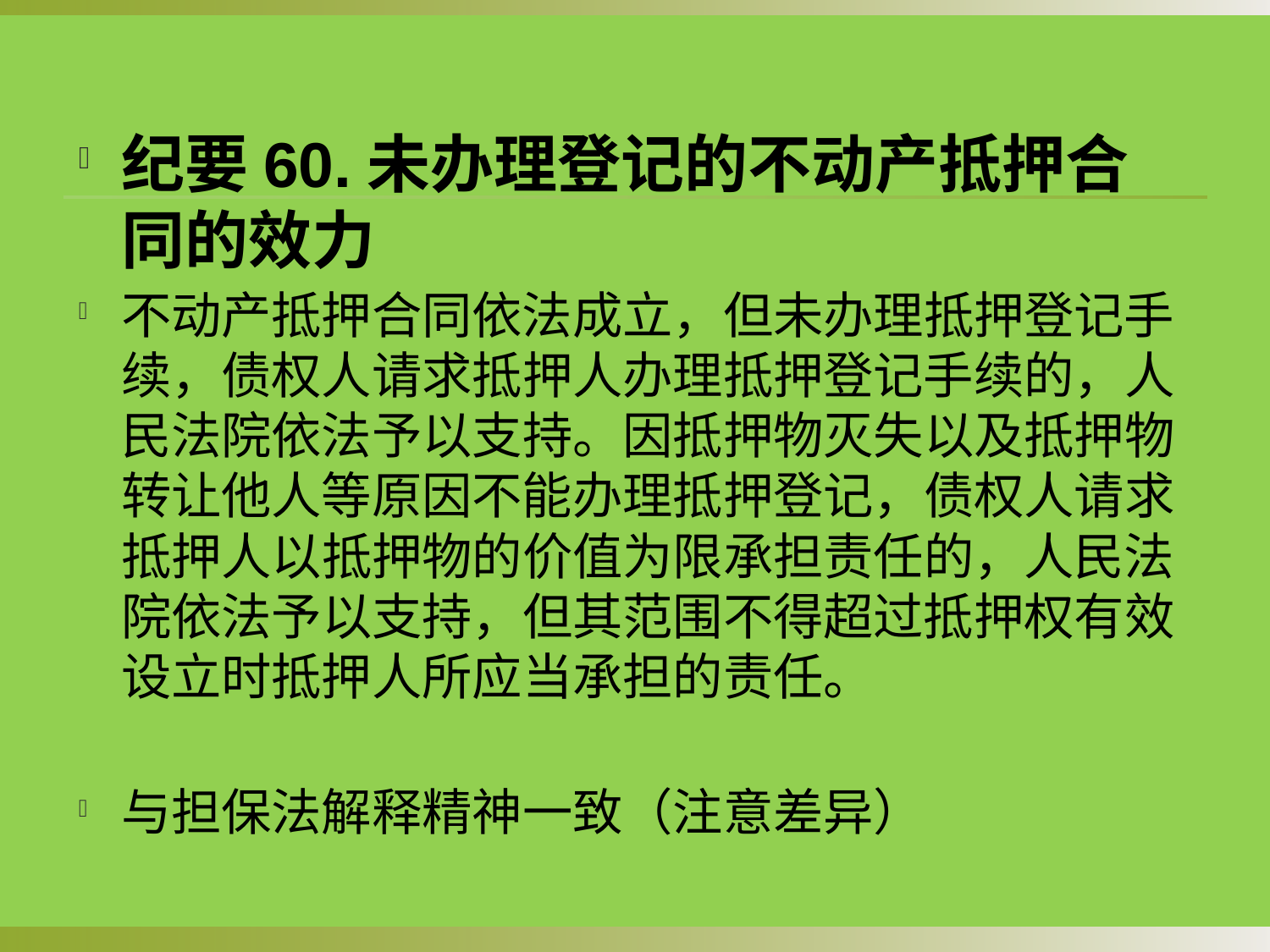

纪要60.未办理登记的不动产抵押合同的效力
不动产抵押合同依法成立，但未办理抵押登记手续，债权人请求抵押人办理抵押登记手续的，人民法院依法予以支持。因抵押物灭失以及抵押物转让他人等原因不能办理抵押登记，债权人请求抵押人以抵押物的价值为限承担责任的，人民法院依法予以支持，但其范围不得超过抵押权有效设立时抵押人所应当承担的责任。

与担保法解释精神一致（注意差异）